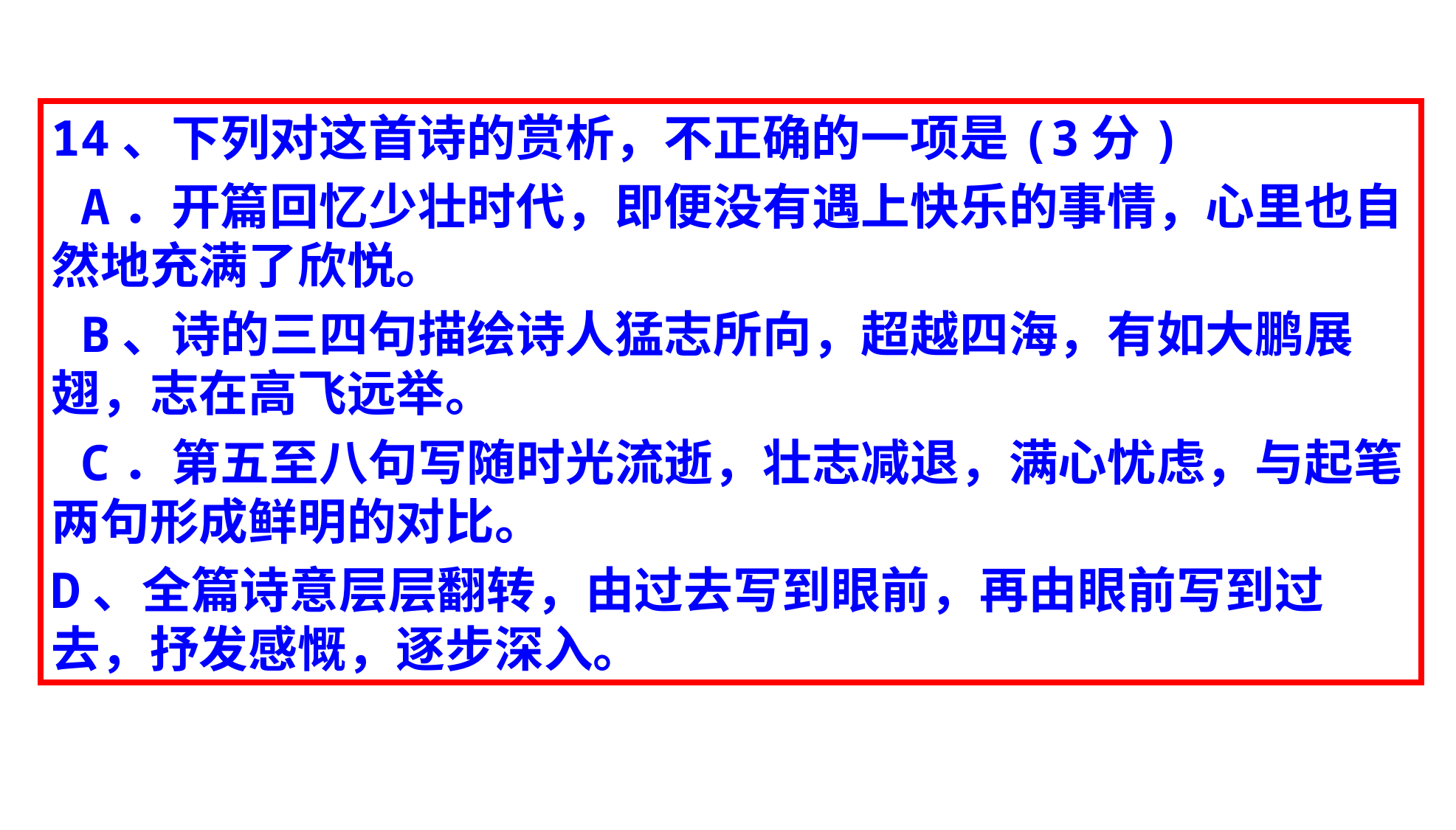

14、下列对这首诗的赏析，不正确的一项是(3分)
 A．开篇回忆少壮时代，即便没有遇上快乐的事情，心里也自然地充满了欣悦。
 B、诗的三四句描绘诗人猛志所向，超越四海，有如大鹏展翅，志在高飞远举。
 C．第五至八句写随时光流逝，壮志减退，满心忧虑，与起笔两句形成鲜明的对比。
D、全篇诗意层层翻转，由过去写到眼前，再由眼前写到过去，抒发感慨，逐步深入。